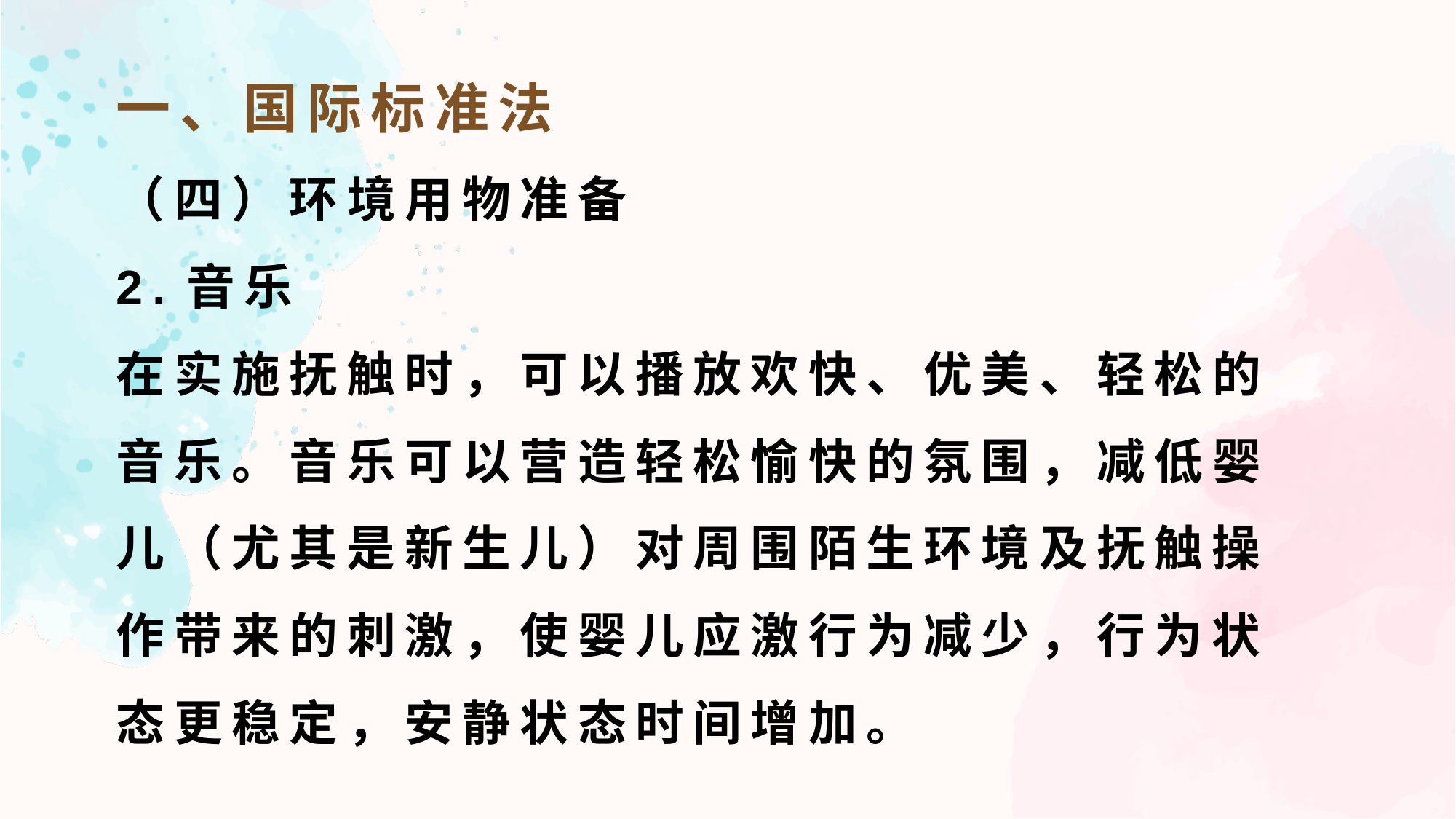

一、国际标准法
（四）环境用物准备
2.音乐
在实施抚触时，可以播放欢快、优美、轻松的音乐。音乐可以营造轻松愉快的氛围，减低婴儿（尤其是新生儿）对周围陌生环境及抚触操作带来的刺激，使婴儿应激行为减少，行为状态更稳定，安静状态时间增加。